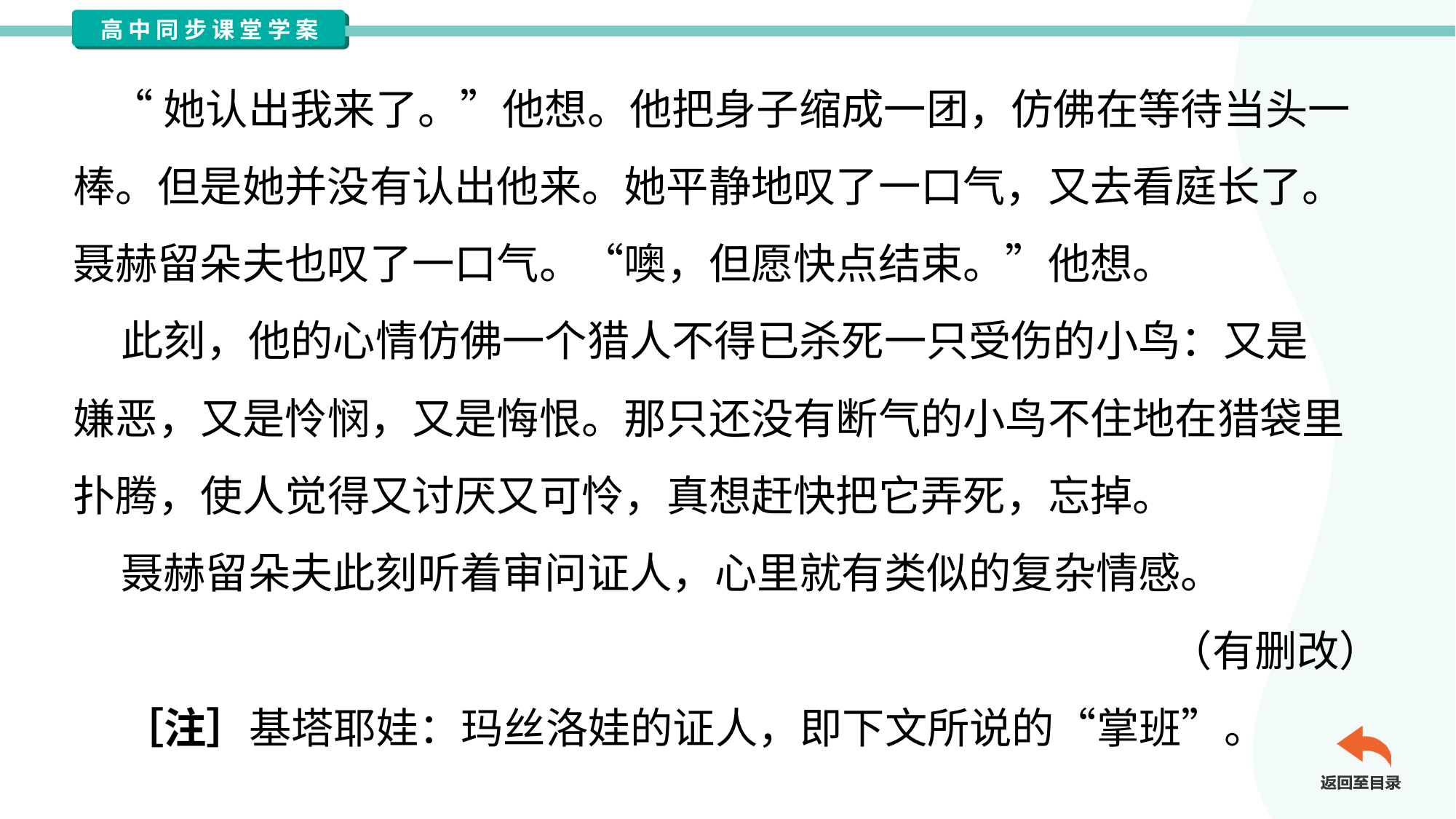

“她认出我来了。”他想。他把身子缩成一团，仿佛在等待当头一
棒。但是她并没有认出他来。她平静地叹了一口气，又去看庭长了。
聂赫留朵夫也叹了一口气。“噢，但愿快点结束。”他想。
    此刻，他的心情仿佛一个猎人不得已杀死一只受伤的小鸟：又是
嫌恶，又是怜悯，又是悔恨。那只还没有断气的小鸟不住地在猎袋里
扑腾，使人觉得又讨厌又可怜，真想赶快把它弄死，忘掉。
    聂赫留朵夫此刻听着审问证人，心里就有类似的复杂情感。
（有删改）
    ［注］基塔耶娃：玛丝洛娃的证人，即下文所说的“掌班”。